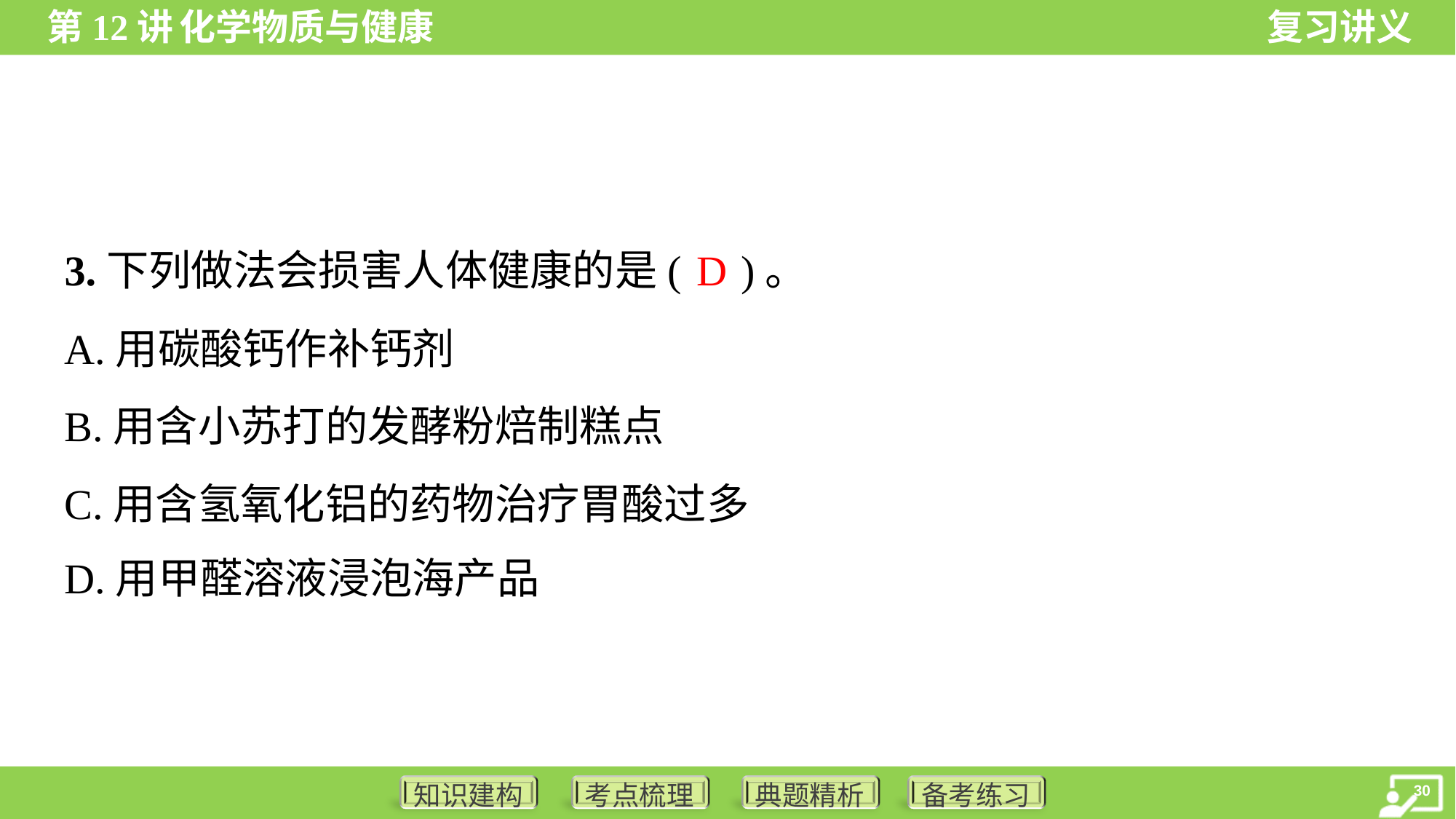

D
3.下列做法会损害人体健康的是(     )。
A.用碳酸钙作补钙剂
B.用含小苏打的发酵粉焙制糕点
C.用含氢氧化铝的药物治疗胃酸过多
D.用甲醛溶液浸泡海产品